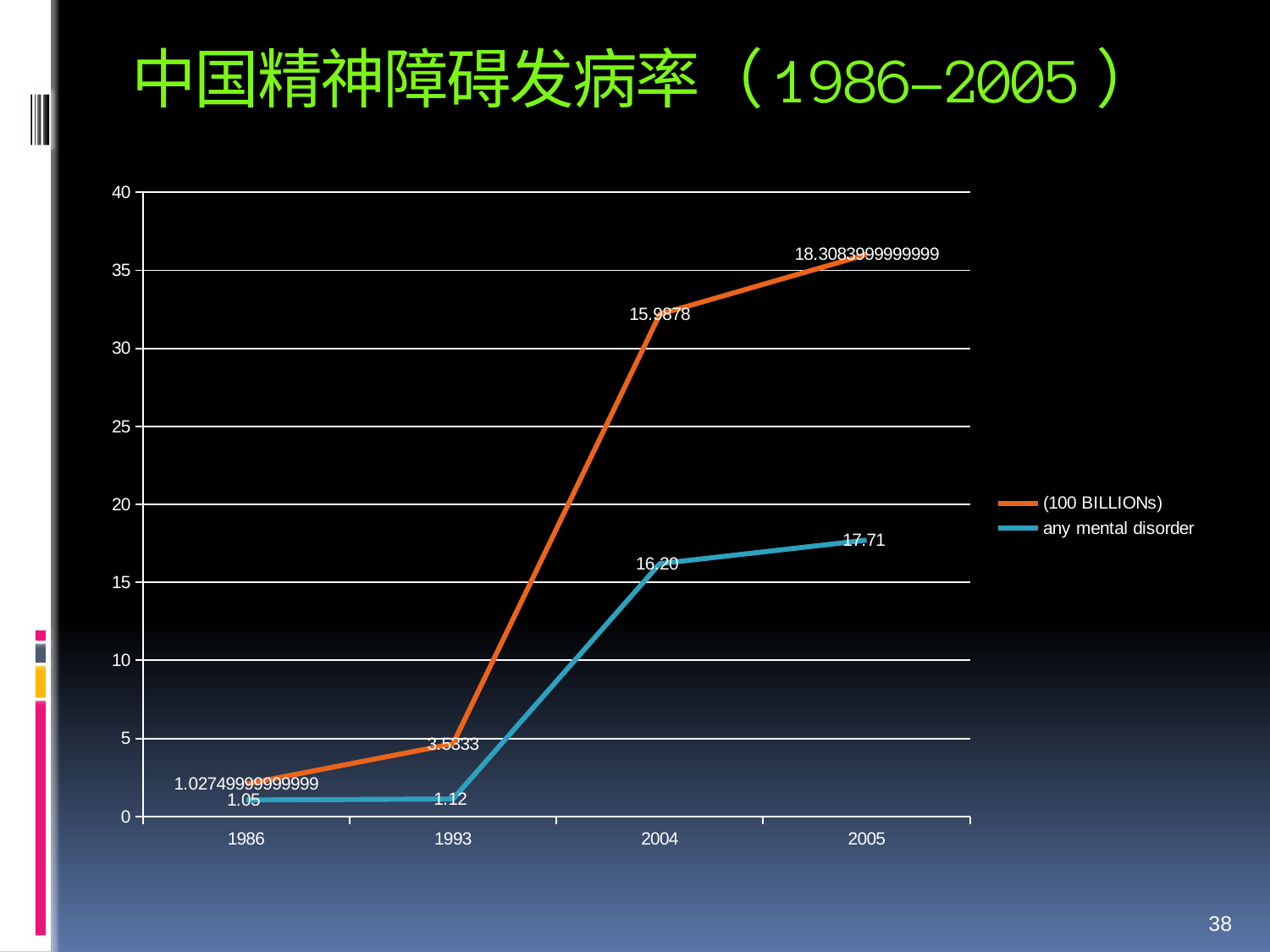

# 中国精神障碍发病率（1986-2005）

### Chart

| Category | any mental disorder | (100 BILLIONs) |
|---|---|---|
| 1986 | 1.054 | 1.0274999999999948 |
| 1993 | 1.118 | 3.5333 |
| 2004 | 16.2 | 15.9878 |
| 2005 | 17.71 | 18.30839999999992 |
38